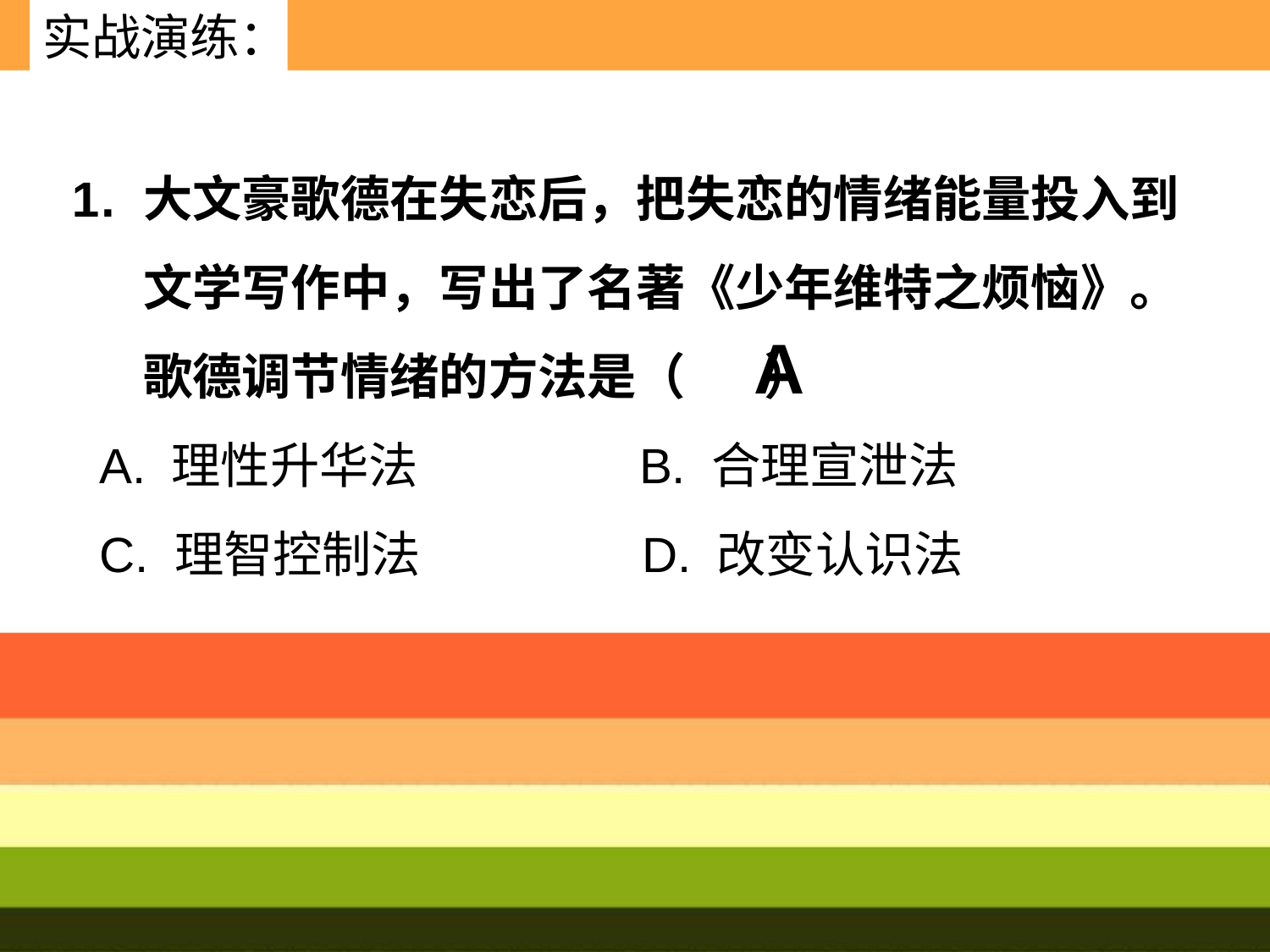

实战演练：
大文豪歌德在失恋后，把失恋的情绪能量投入到文学写作中，写出了名著《少年维特之烦恼》。歌德调节情绪的方法是（       ）
  A. 理性升华法                   B. 合理宣泄法
  C. 理智控制法                   D. 改变认识法

A